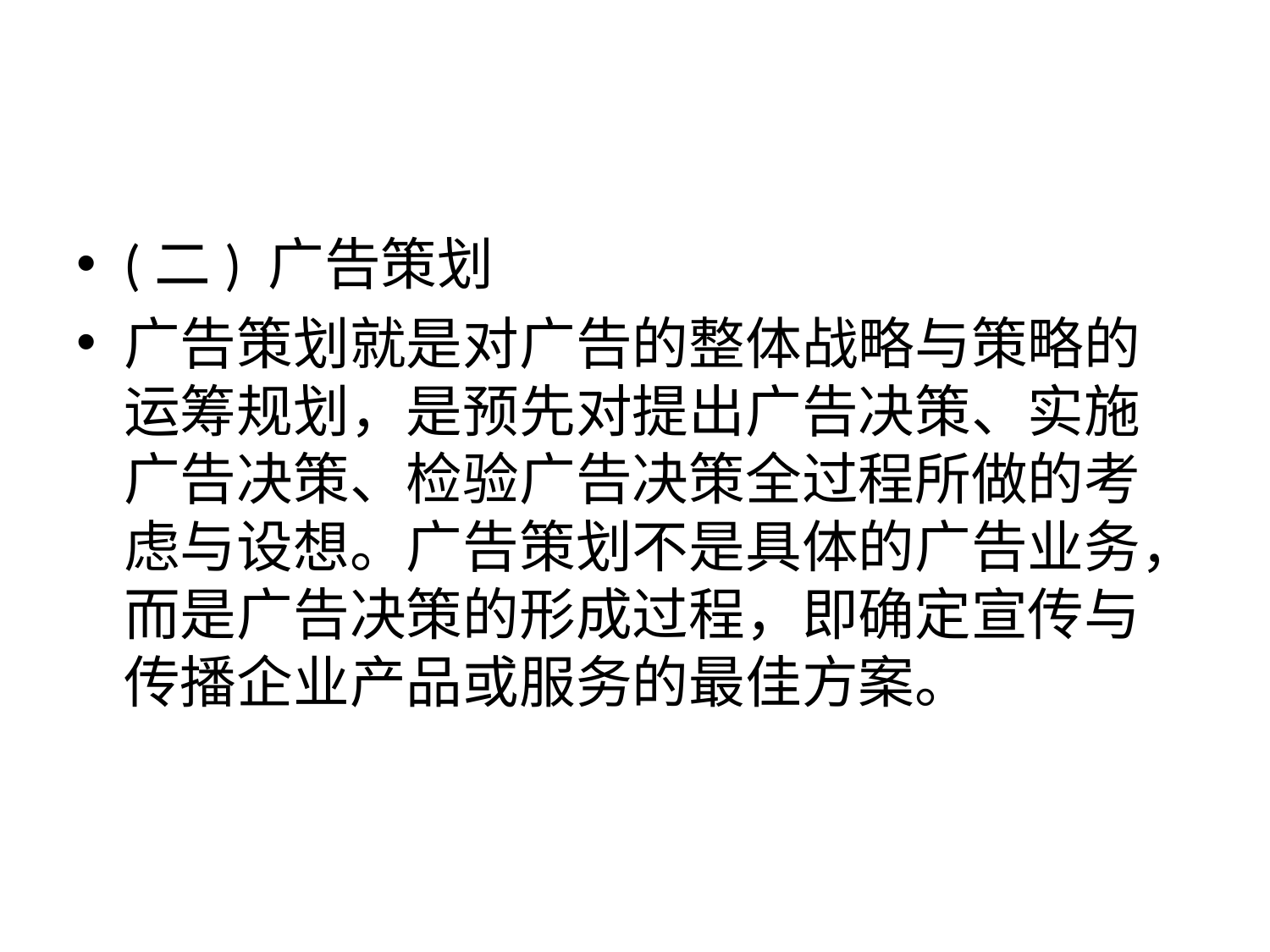

#
(二) 广告策划
广告策划就是对广告的整体战略与策略的运筹规划，是预先对提出广告决策、实施广告决策、检验广告决策全过程所做的考虑与设想。广告策划不是具体的广告业务，而是广告决策的形成过程，即确定宣传与传播企业产品或服务的最佳方案。